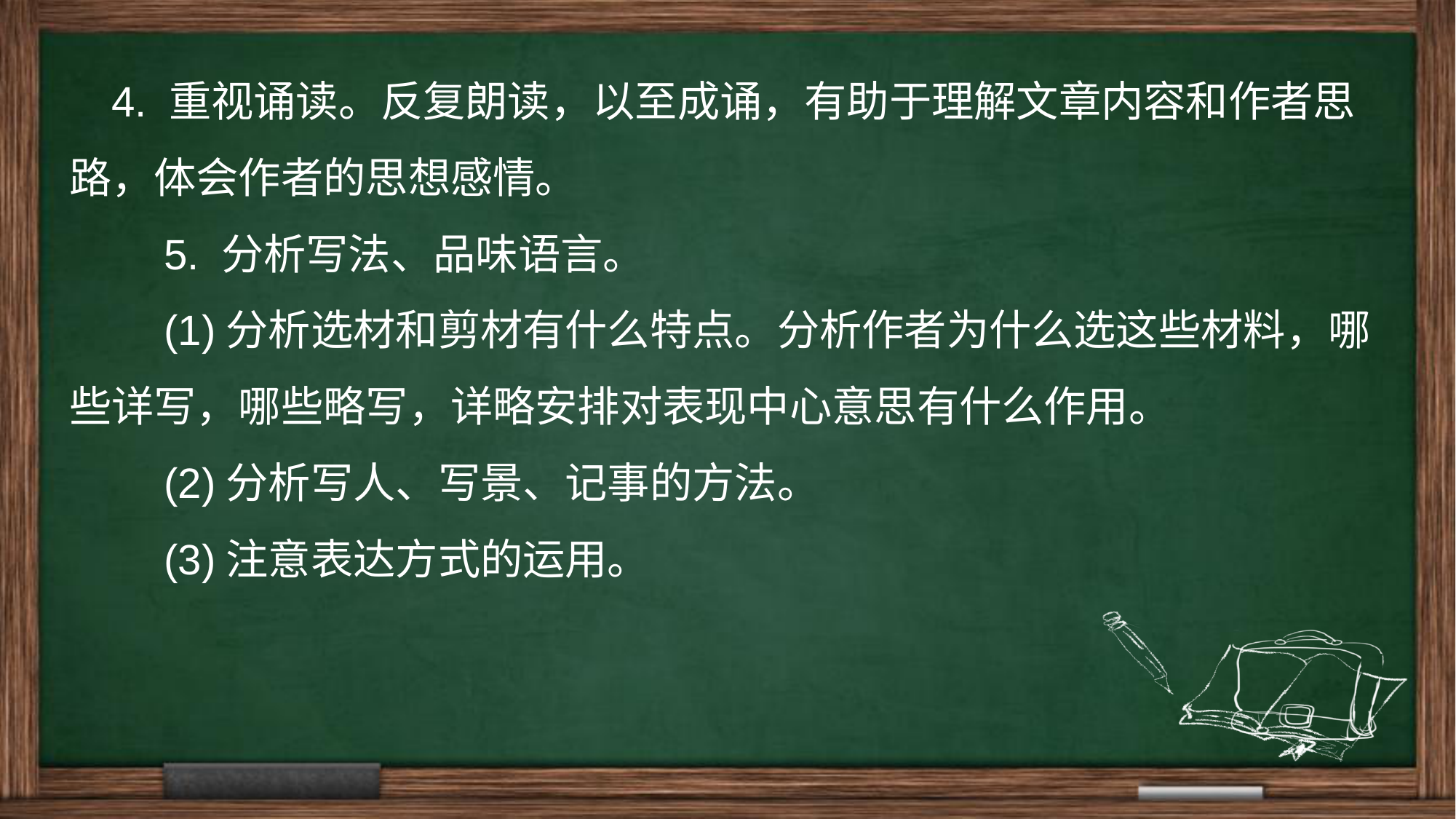

4. 重视诵读。反复朗读，以至成诵，有助于理解文章内容和作者思路，体会作者的思想感情。
　　5. 分析写法、品味语言。
　　(1)分析选材和剪材有什么特点。分析作者为什么选这些材料，哪些详写，哪些略写，详略安排对表现中心意思有什么作用。
　　(2)分析写人、写景、记事的方法。
　　(3)注意表达方式的运用。